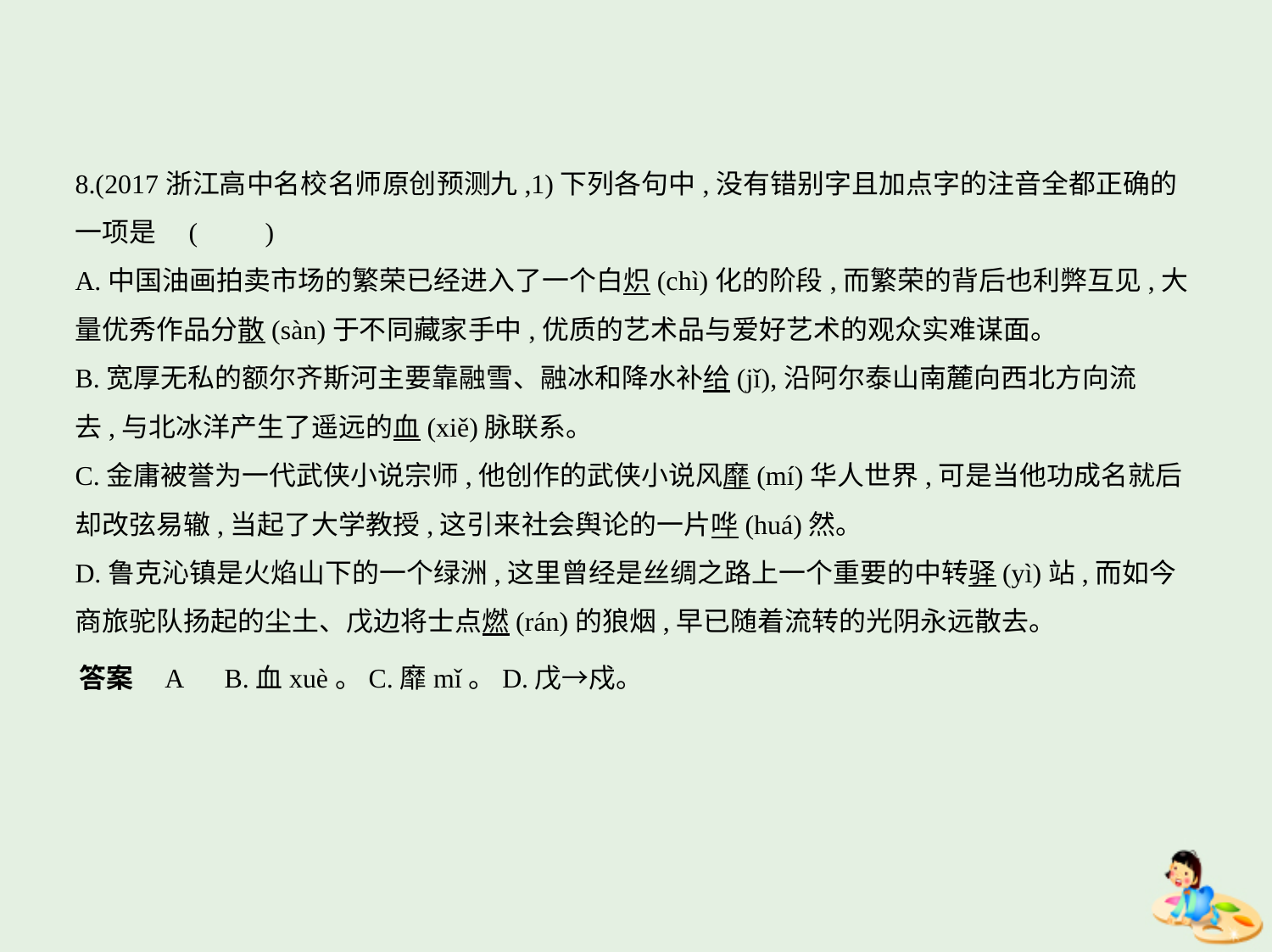

8.(2017浙江高中名校名师原创预测九,1)下列各句中,没有错别字且加点字的注音全都正确的
一项是 (　　)
A.中国油画拍卖市场的繁荣已经进入了一个白炽(chì)化的阶段,而繁荣的背后也利弊互见,大
量优秀作品分散(sàn)于不同藏家手中,优质的艺术品与爱好艺术的观众实难谋面。
B.宽厚无私的额尔齐斯河主要靠融雪、融冰和降水补给(jǐ),沿阿尔泰山南麓向西北方向流
去,与北冰洋产生了遥远的血(xiě)脉联系。
C.金庸被誉为一代武侠小说宗师,他创作的武侠小说风靡(mí)华人世界,可是当他功成名就后
却改弦易辙,当起了大学教授,这引来社会舆论的一片哗(huá)然。
D.鲁克沁镇是火焰山下的一个绿洲,这里曾经是丝绸之路上一个重要的中转驿(yì)站,而如今
商旅驼队扬起的尘土、戊边将士点燃(rán)的狼烟,早已随着流转的光阴永远散去。
答案    A　B.血xuè。C.靡mǐ。D.戊→戍。